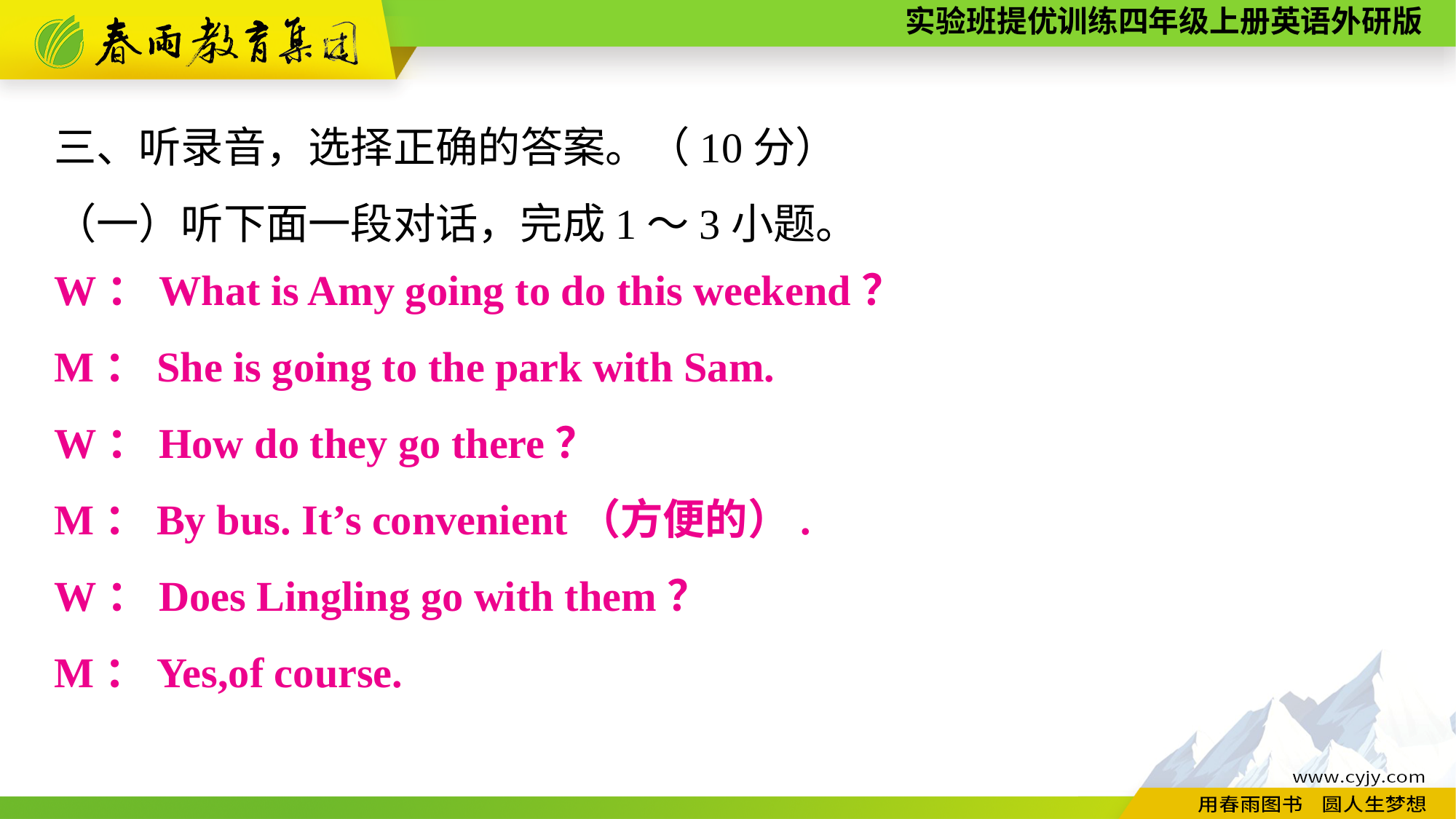

三、听录音，选择正确的答案。（10分）
（一）听下面一段对话，完成1～3小题。

W：What is Amy going to do this weekend？
M：She is going to the park with Sam.
W：How do they go there？
M：By bus. It’s convenient（方便的）.
W：Does Lingling go with them？
M：Yes,of course.